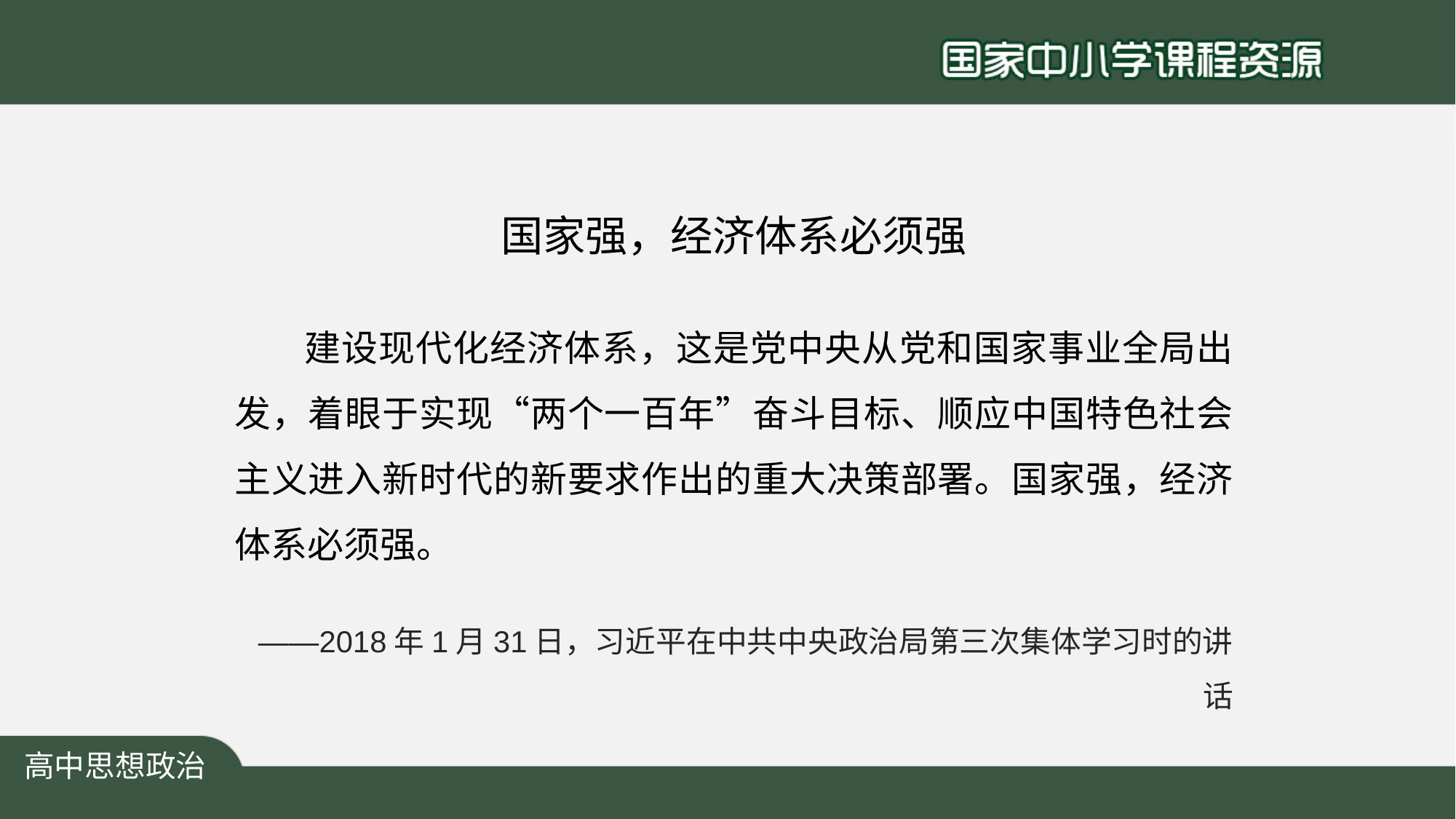

国家强，经济体系必须强
　　 建设现代化经济体系，这是党中央从党和国家事业全局出发，着眼于实现“两个一百年”奋斗目标、顺应中国特色社会主义进入新时代的新要求作出的重大决策部署。国家强，经济体系必须强。
——2018年1月31日，习近平在中共中央政治局第三次集体学习时的讲话